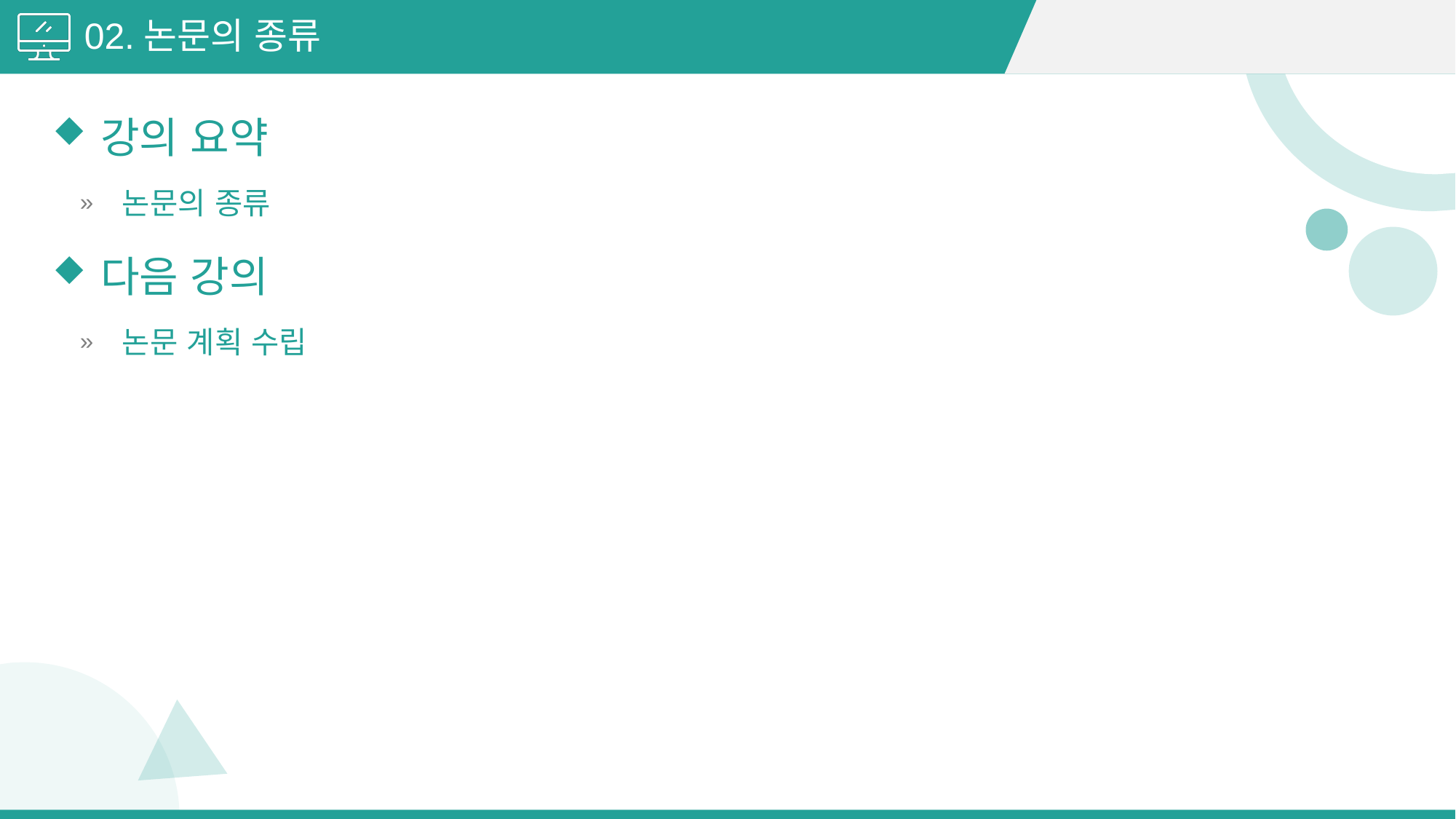

02.논문의 종류
강의 요약
논문의 종류
다음 강의
논문 계획 수립